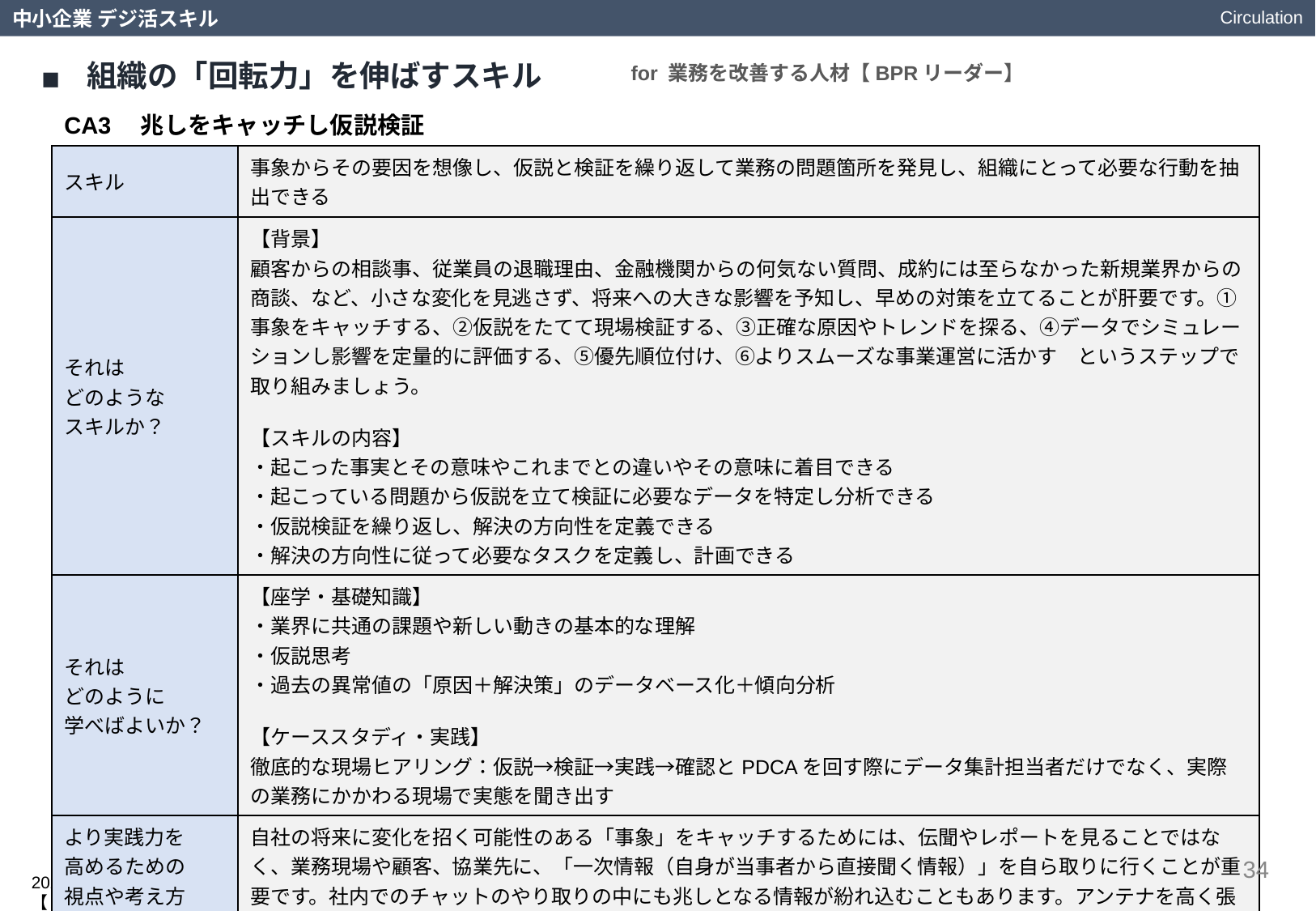

Circulation
中小企業 デジ活スキル
組織の「回転力」を伸ばすスキル
for 業務を改善する人材【BPRリーダー】
CA3　兆しをキャッチし仮説検証
| スキル | 事象からその要因を想像し、仮説と検証を繰り返して業務の問題箇所を発見し、組織にとって必要な行動を抽出できる |
| --- | --- |
| それは どのような スキルか？ | 【背景】 顧客からの相談事、従業員の退職理由、金融機関からの何気ない質問、成約には至らなかった新規業界からの商談、など、小さな変化を見逃さず、将来への大きな影響を予知し、早めの対策を立てることが肝要です。①事象をキャッチする、②仮説をたてて現場検証する、③正確な原因やトレンドを探る、④データでシミュレーションし影響を定量的に評価する、⑤優先順位付け、⑥よりスムーズな事業運営に活かす　というステップで取り組みましょう。 【スキルの内容】 ・起こった事実とその意味やこれまでとの違いやその意味に着目できる ・起こっている問題から仮説を立て検証に必要なデータを特定し分析できる ・仮説検証を繰り返し、解決の方向性を定義できる ・解決の方向性に従って必要なタスクを定義し、計画できる |
| それは どのように 学べばよいか？ | 【座学・基礎知識】 ・業界に共通の課題や新しい動きの基本的な理解 ・仮説思考 ・過去の異常値の「原因＋解決策」のデータベース化＋傾向分析 【ケーススタディ・実践】 徹底的な現場ヒアリング：仮説→検証→実践→確認とPDCAを回す際にデータ集計担当者だけでなく、実際の業務にかかわる現場で実態を聞き出す |
| より実践力を 高めるための 視点や考え方は？ | 自社の将来に変化を招く可能性のある「事象」をキャッチするためには、伝聞やレポートを見ることではなく、業務現場や顧客、協業先に、「一次情報（自身が当事者から直接聞く情報）」を自ら取りに行くことが重要です。社内でのチャットのやり取りの中にも兆しとなる情報が紛れ込むこともあります。アンテナを高く張りましょう。 |
34